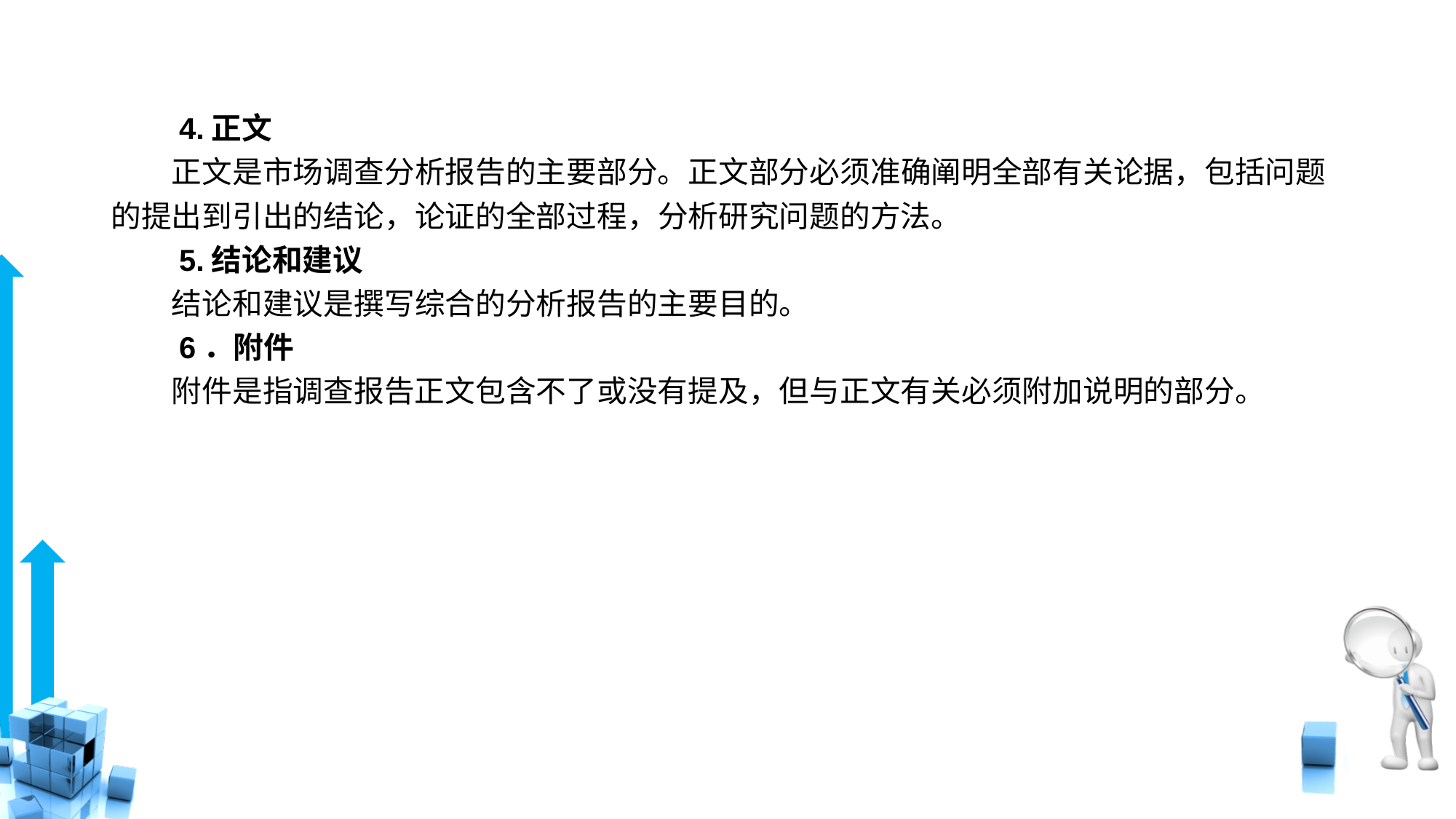

# 4.正文
　　正文是市场调查分析报告的主要部分。正文部分必须准确阐明全部有关论据，包括问题的提出到引出的结论，论证的全部过程，分析研究问题的方法。
　　5.结论和建议
　　结论和建议是撰写综合的分析报告的主要目的。
　　6．附件
　　附件是指调查报告正文包含不了或没有提及，但与正文有关必须附加说明的部分。